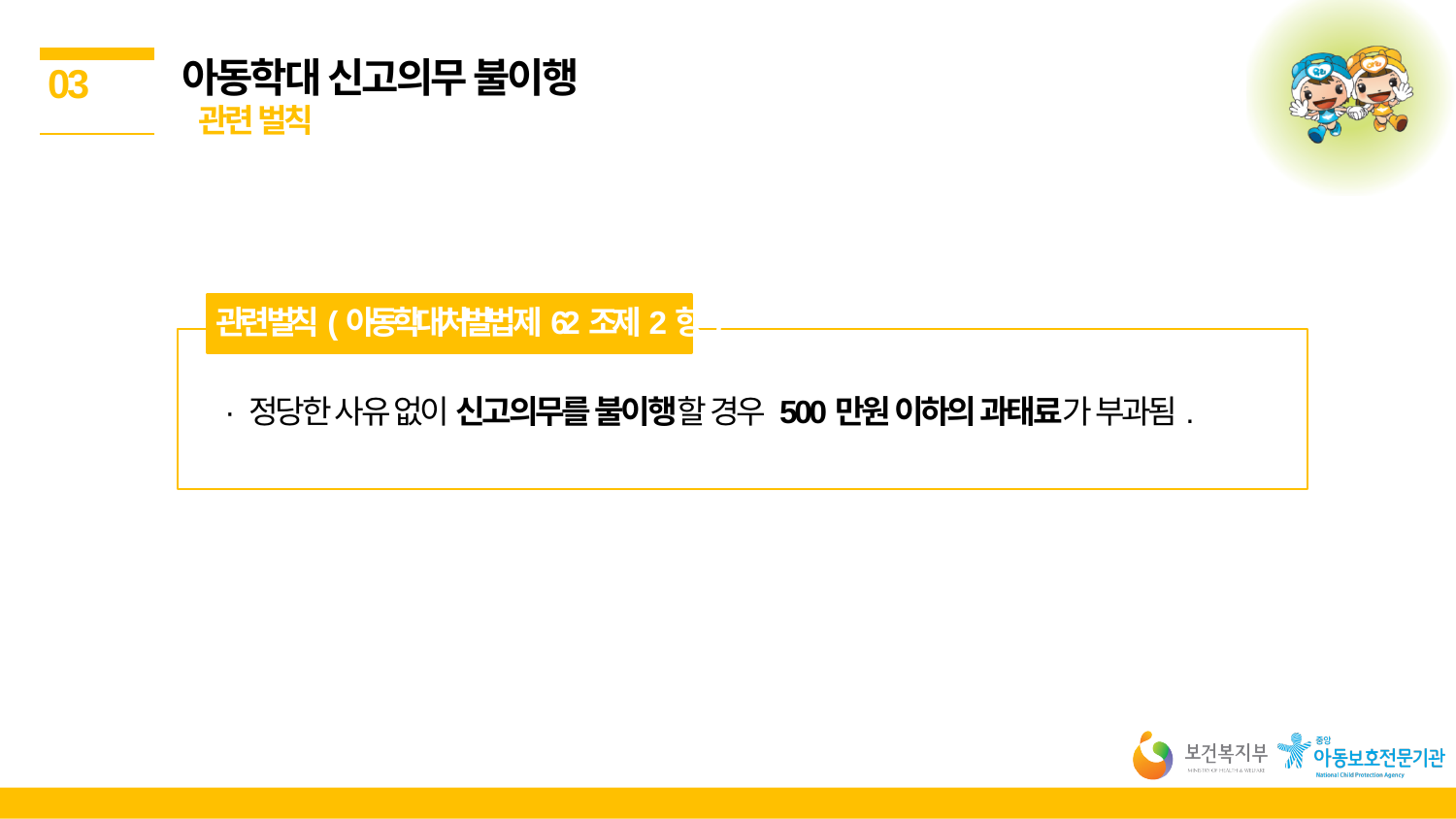

아동학대 신고의무 불이행
 관련 벌칙
03
관련 벌칙(아동학대처벌법 제62조제2항)

· 정당한 사유 없이 신고의무를 불이행할 경우 500만원 이하의 과태료가 부과됨.